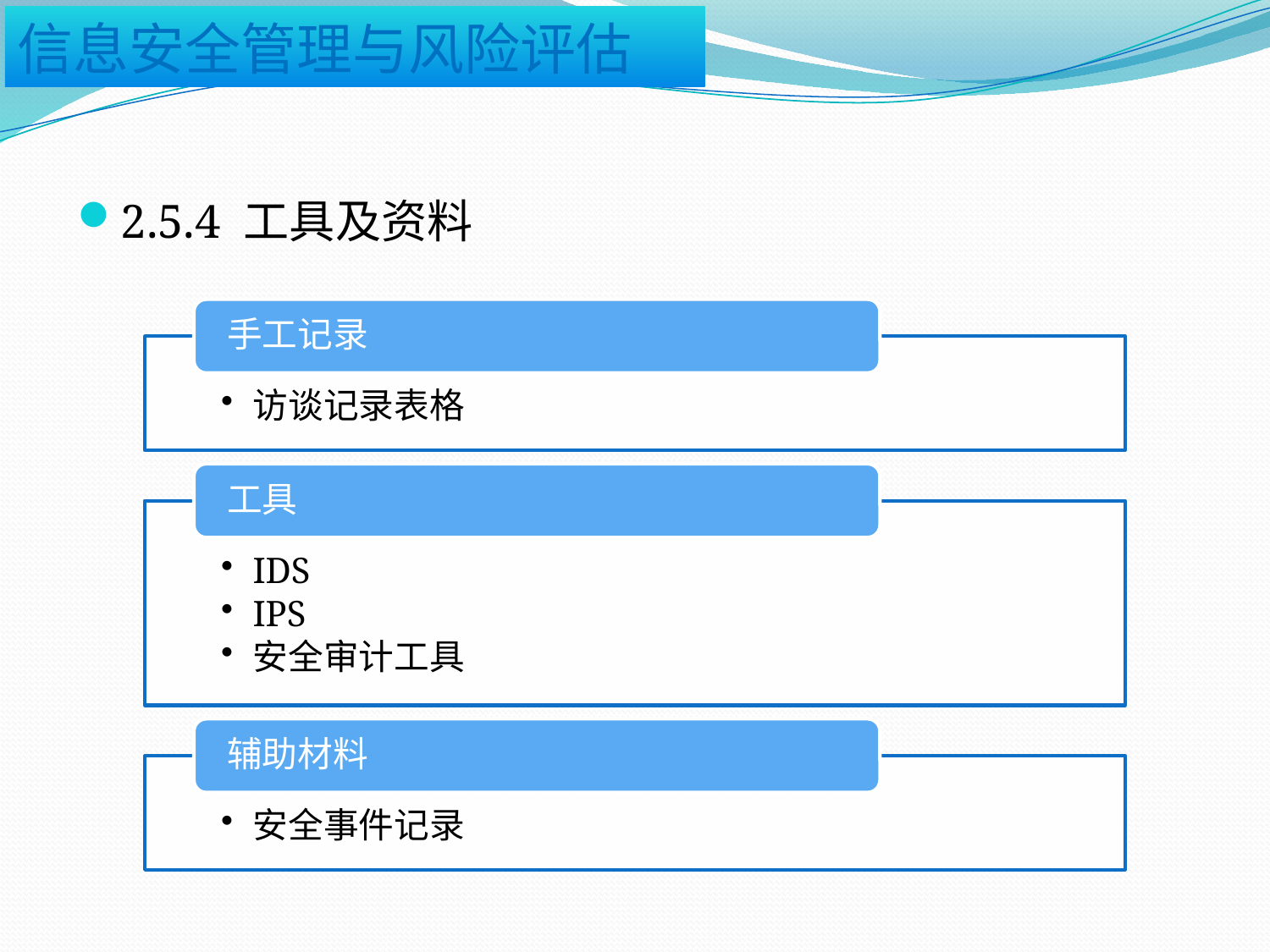

2.5.4 工具及资料
访谈记录表格
手工记录
IDS
IPS
安全审计工具
工具
安全事件记录
辅助材料